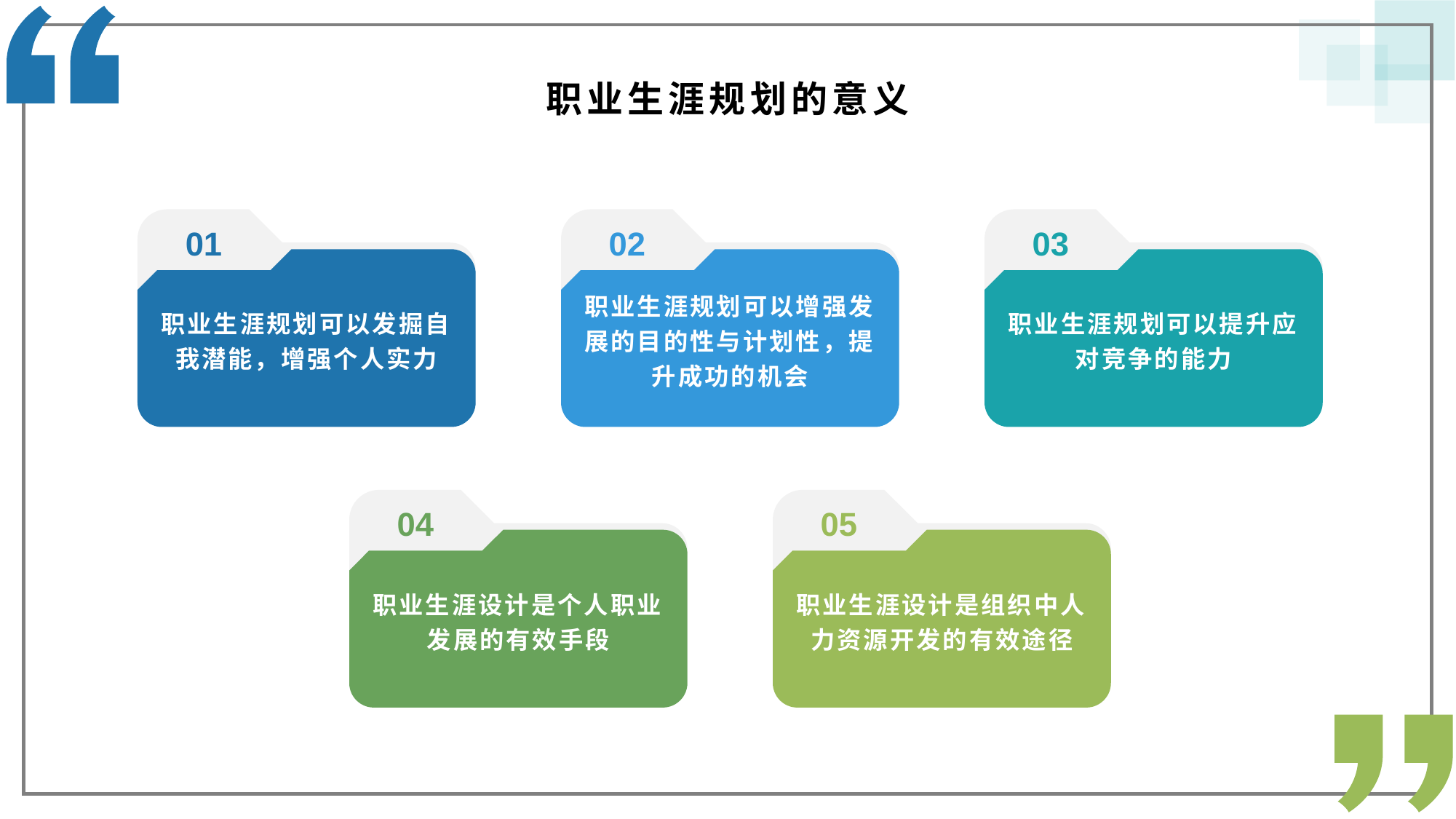

职业生涯规划的意义

01
02

03

职业生涯规划可以增强发展的目的性与计划性，提升成功的机会
职业生涯规划可以发掘自我潜能，增强个人实力
职业生涯规划可以提升应对竞争的能力

04

05

职业生涯设计是个人职业发展的有效手段
职业生涯设计是组织中人力资源开发的有效途径